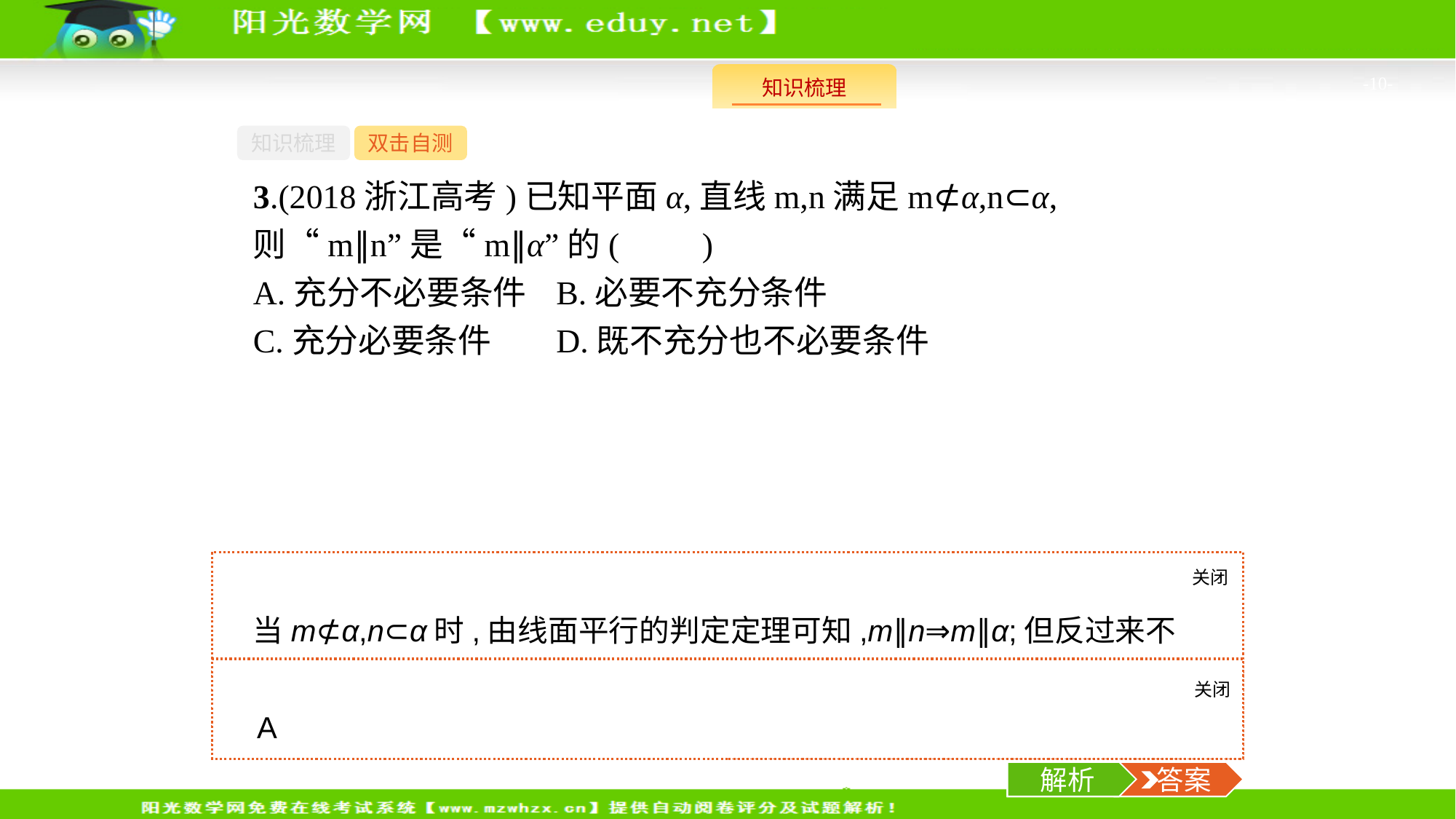

-10-
知识梳理
双击自测
3.(2018浙江高考)已知平面α,直线m,n满足m⊄α,n⊂α,则“m∥n”是“m∥α”的(　　)
A.充分不必要条件	B.必要不充分条件
C.充分必要条件	D.既不充分也不必要条件

关闭
解析

当m⊄α,n⊂α时,由线面平行的判定定理可知,m∥n⇒m∥α;但反过来不成立,即m∥α不一定有m∥n,m与n还可能异面.故选A.

关闭
解析
  答案

A
解析
  答案